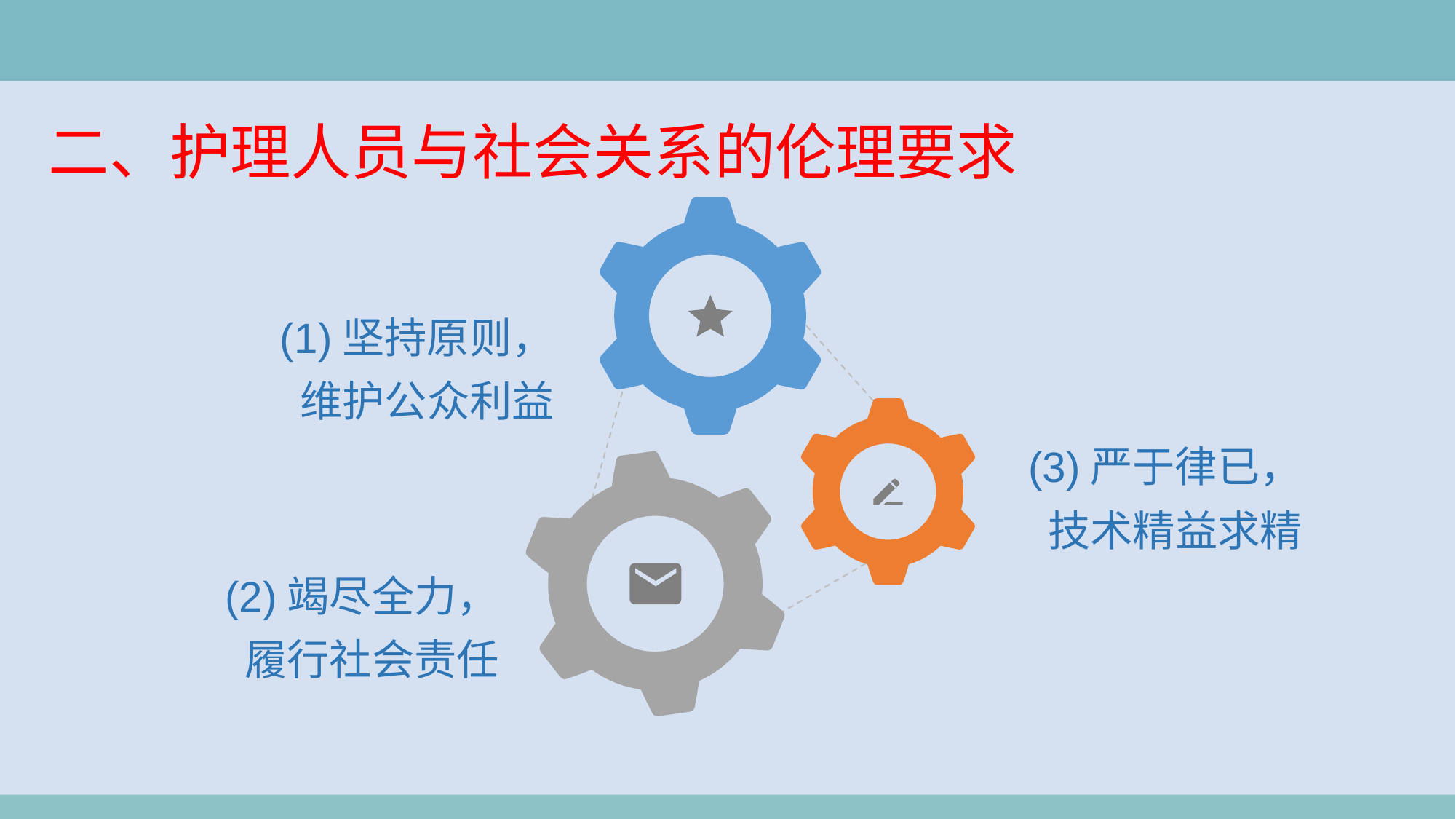

二、护理人员与社会关系的伦理要求

(1)坚持原则，维护公众利益

(3)严于律已，技术精益求精

(2)竭尽全力，履行社会责任